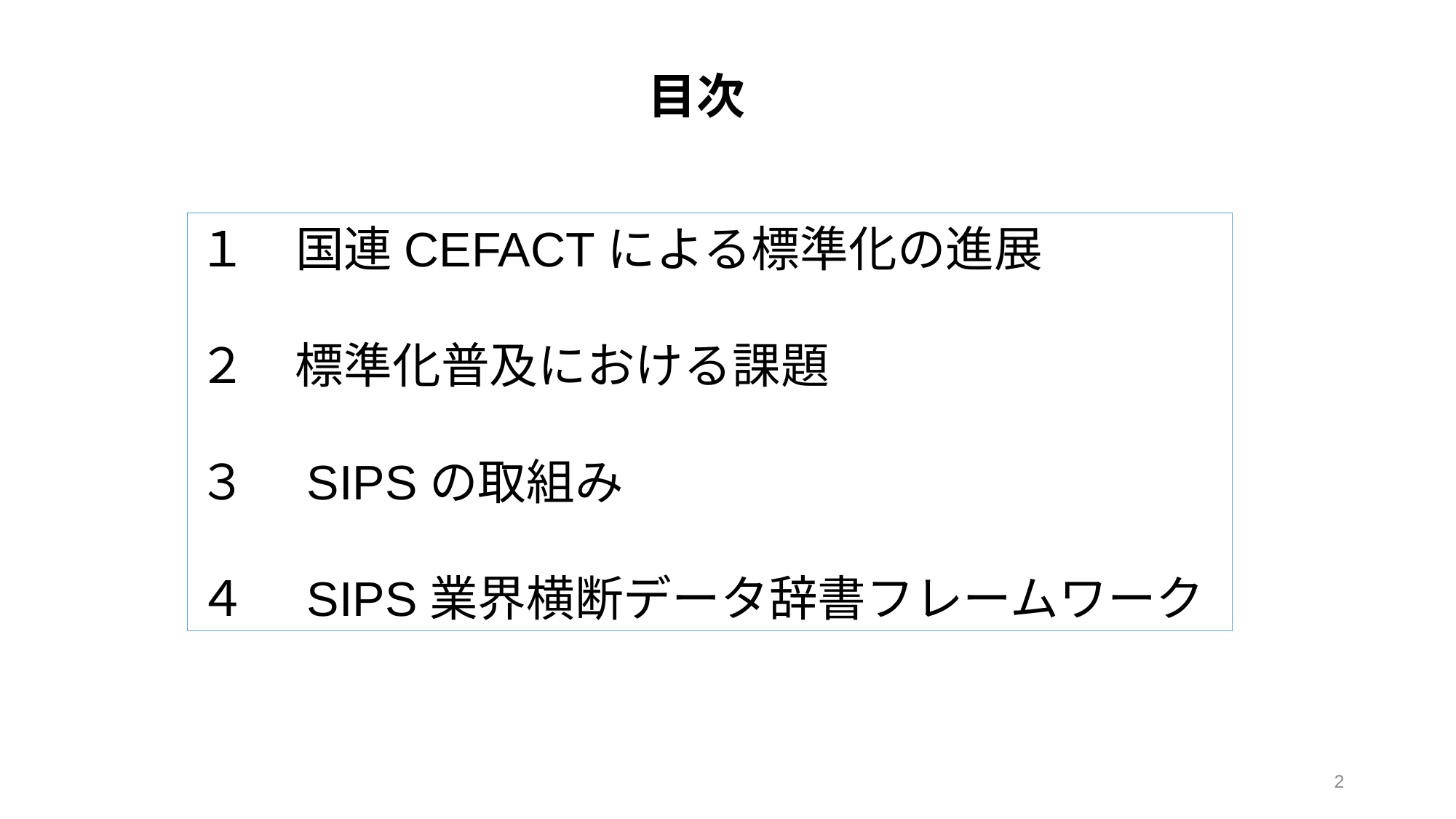

# 目次
１　国連CEFACTによる標準化の進展

２　標準化普及における課題

３　SIPSの取組み

４　SIPS業界横断データ辞書フレームワーク
2